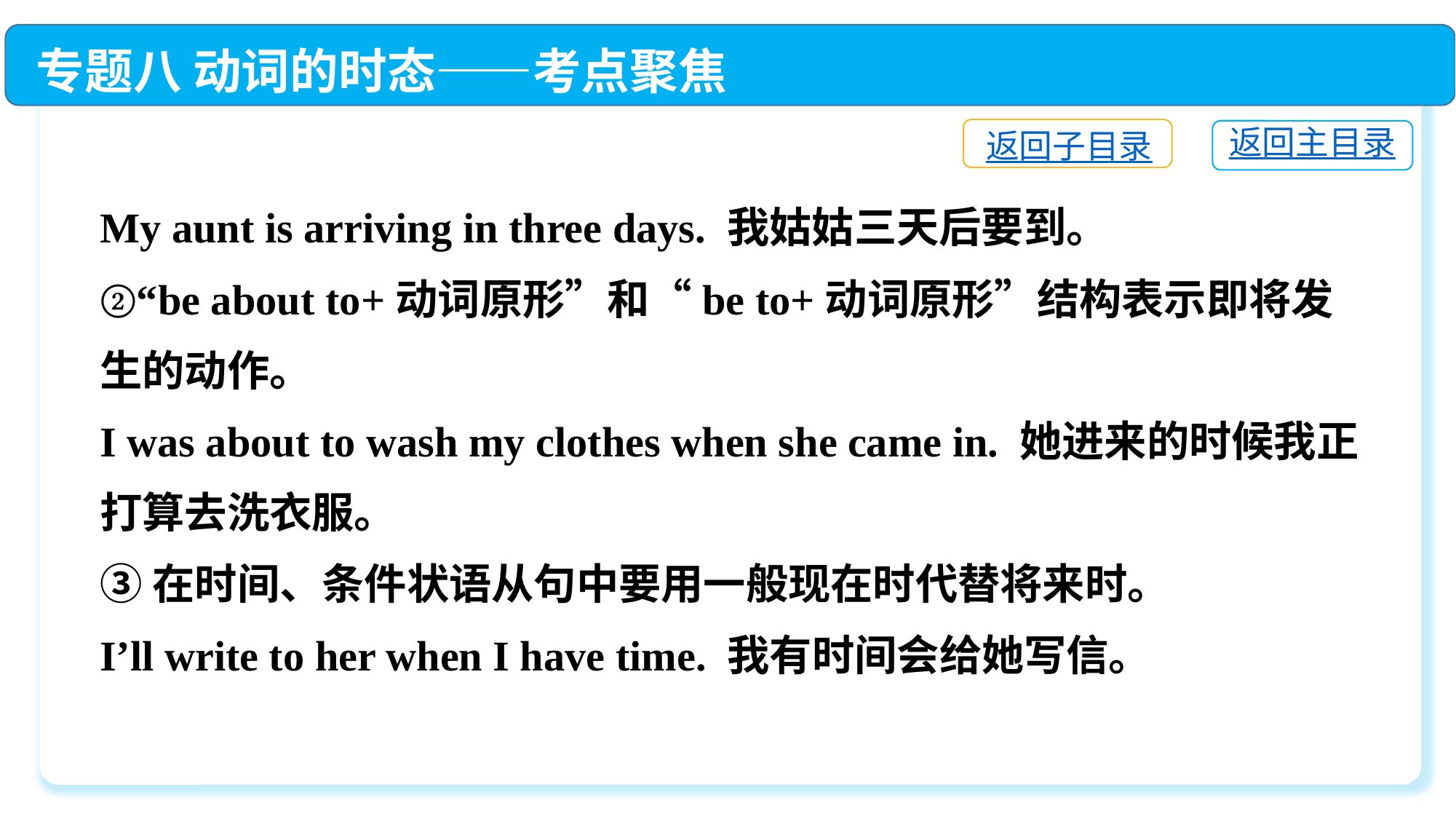

专题八 动词的时态——考点聚焦

返回子目录
返回主目录
My aunt is arriving in three days. 我姑姑三天后要到。
②“be about to+动词原形”和“be to+动词原形”结构表示即将发生的动作。
I was about to wash my clothes when she came in. 她进来的时候我正打算去洗衣服。
③在时间、条件状语从句中要用一般现在时代替将来时。
I’ll write to her when I have time. 我有时间会给她写信。